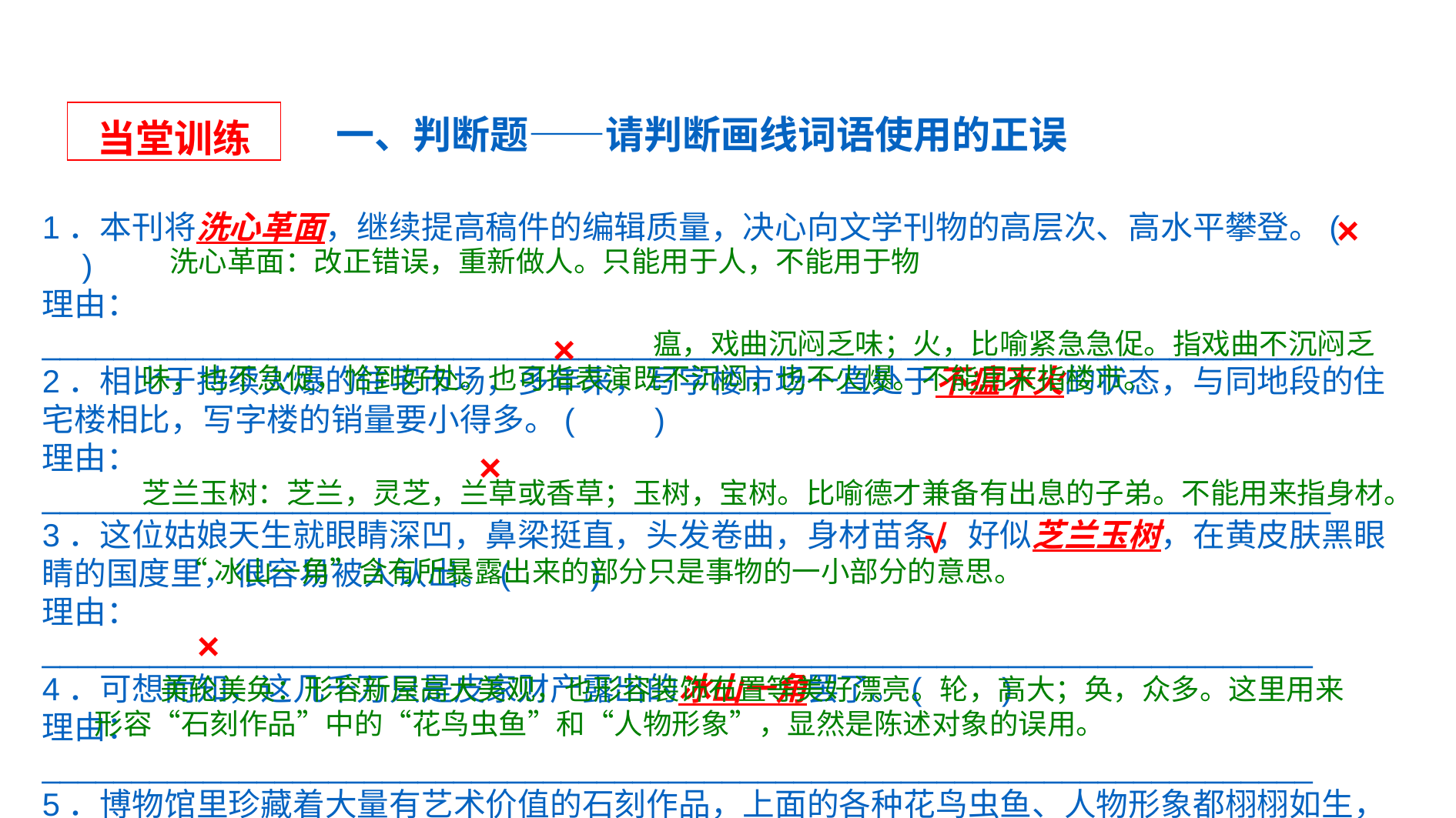

| 当堂训练 |
| --- |
一、判断题——请判断画线词语使用的正误

1．本刊将洗心革面，继续提高稿件的编辑质量，决心向文学刊物的高层次、高水平攀登。(　　)
理由：________________________________________________________________________
2．相比于持续火爆的住宅市场，多年来，写字楼市场一直处于不瘟不火的状态，与同地段的住宅楼相比，写字楼的销量要小得多。(　　)
理由：________________________________________________________________________
3．这位姑娘天生就眼睛深凹，鼻梁挺直，头发卷曲，身材苗条，好似芝兰玉树，在黄皮肤黑眼睛的国度里，很容易被人认出。(　　)
理由：_______________________________________________________________________
4．可想而知，这几千万只是皮家财产露出的冰山一角罢了。(　　)
理由：_______________________________________________________________________
5．博物馆里珍藏着大量有艺术价值的石刻作品，上面的各种花鸟虫鱼、人物形象都栩栩如生，美轮美奂。(　　)
理由：_____________________________________________________________________________
___________________________________________________________________________________

×
洗心革面：改正错误，重新做人。只能用于人，不能用于物
×
                                                                             瘟，戏曲沉闷乏味；火，比喻紧急急促。指戏曲不沉闷乏味，也不急促，恰到好处。也可指表演既不沉闷，也不火爆。不能用来指楼市。
×
芝兰玉树：芝兰，灵芝，兰草或香草；玉树，宝树。比喻德才兼备有出息的子弟。不能用来指身材。
√
“冰山一角”含有所暴露出来的部分只是事物的一小部分的意思。
×
         美轮美奂：形容新屋高大美观，也形容装饰布置等美好漂亮。轮，高大；奂，众多。这里用来形容“石刻作品”中的“花鸟虫鱼”和“人物形象”，显然是陈述对象的误用。